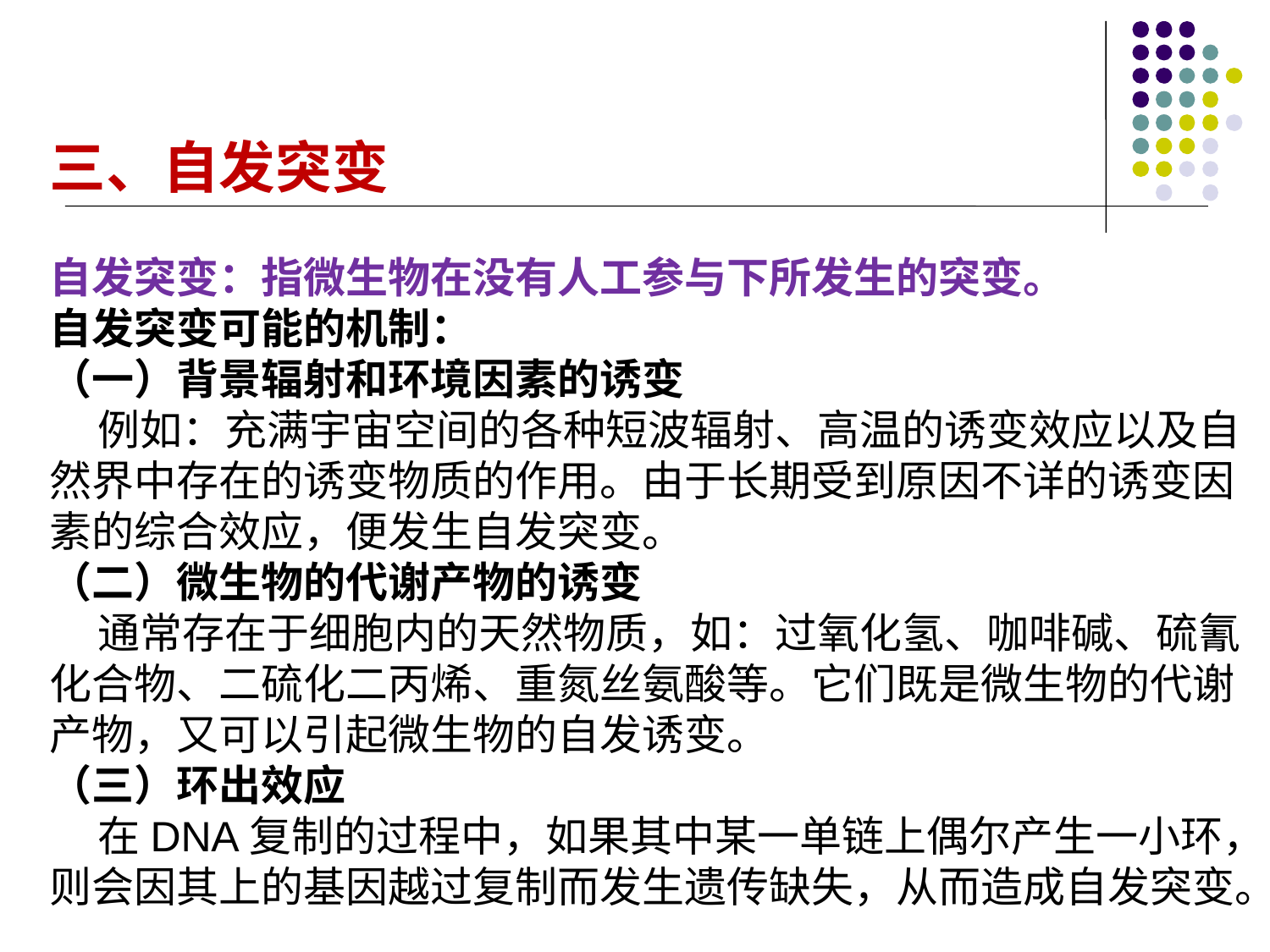

三、自发突变

自发突变：指微生物在没有人工参与下所发生的突变。
自发突变可能的机制：
（一）背景辐射和环境因素的诱变
    例如：充满宇宙空间的各种短波辐射、高温的诱变效应以及自然界中存在的诱变物质的作用。由于长期受到原因不详的诱变因素的综合效应，便发生自发突变。
（二）微生物的代谢产物的诱变
    通常存在于细胞内的天然物质，如：过氧化氢、咖啡碱、硫氰化合物、二硫化二丙烯、重氮丝氨酸等。它们既是微生物的代谢产物，又可以引起微生物的自发诱变。
（三）环出效应
    在DNA复制的过程中，如果其中某一单链上偶尔产生一小环，则会因其上的基因越过复制而发生遗传缺失，从而造成自发突变。